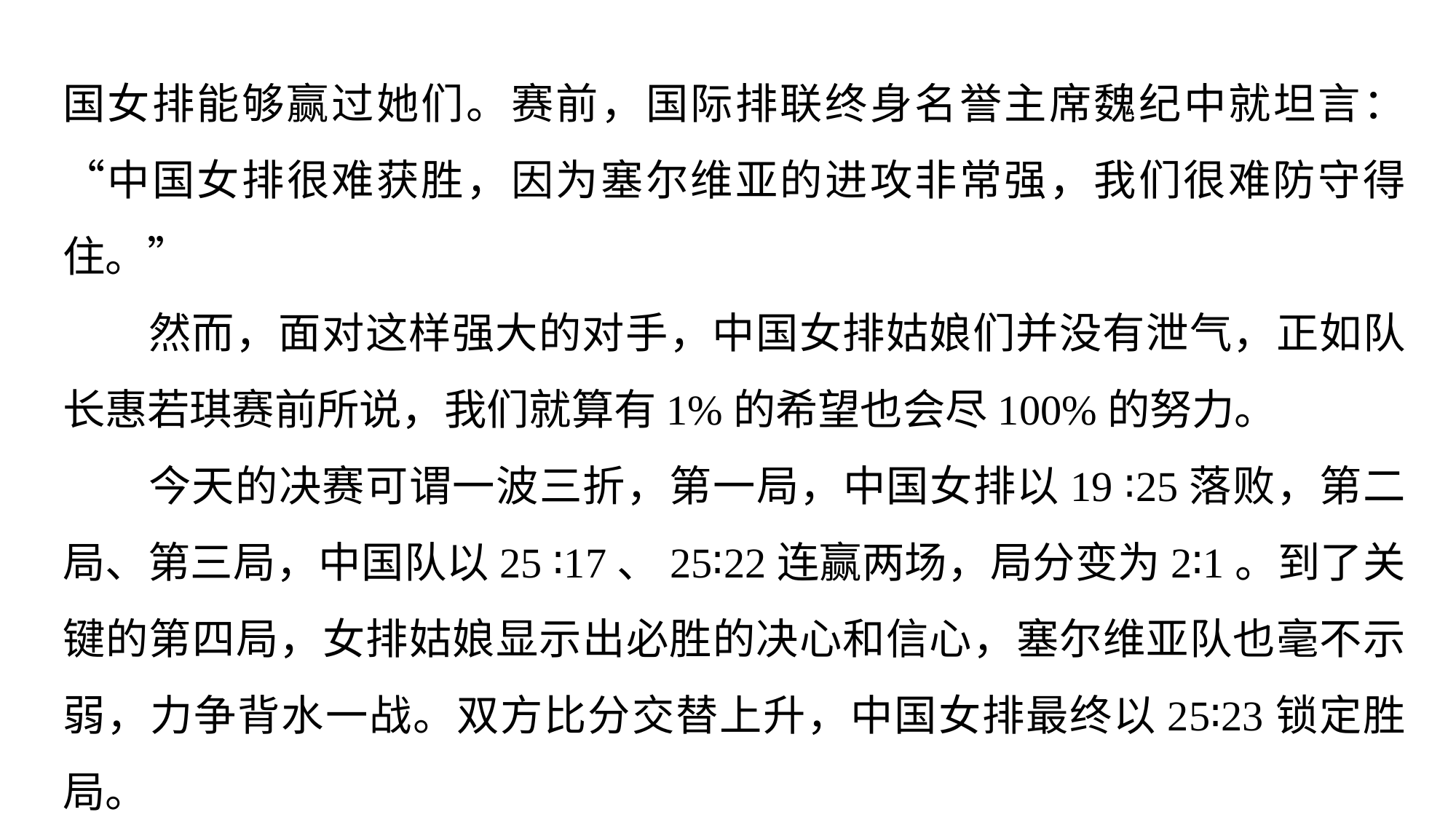

国女排能够赢过她们。赛前，国际排联终身名誉主席魏纪中就坦言：“中国女排很难获胜，因为塞尔维亚的进攻非常强，我们很难防守得住。”
然而，面对这样强大的对手，中国女排姑娘们并没有泄气，正如队长惠若琪赛前所说，我们就算有1%的希望也会尽100%的努力。
今天的决赛可谓一波三折，第一局，中国女排以19 ∶25落败，第二局、第三局，中国队以25 ∶17、25∶22连赢两场，局分变为2∶1。到了关键的第四局，女排姑娘显示出必胜的决心和信心，塞尔维亚队也毫不示弱，力争背水一战。双方比分交替上升，中国女排最终以25∶23锁定胜局。